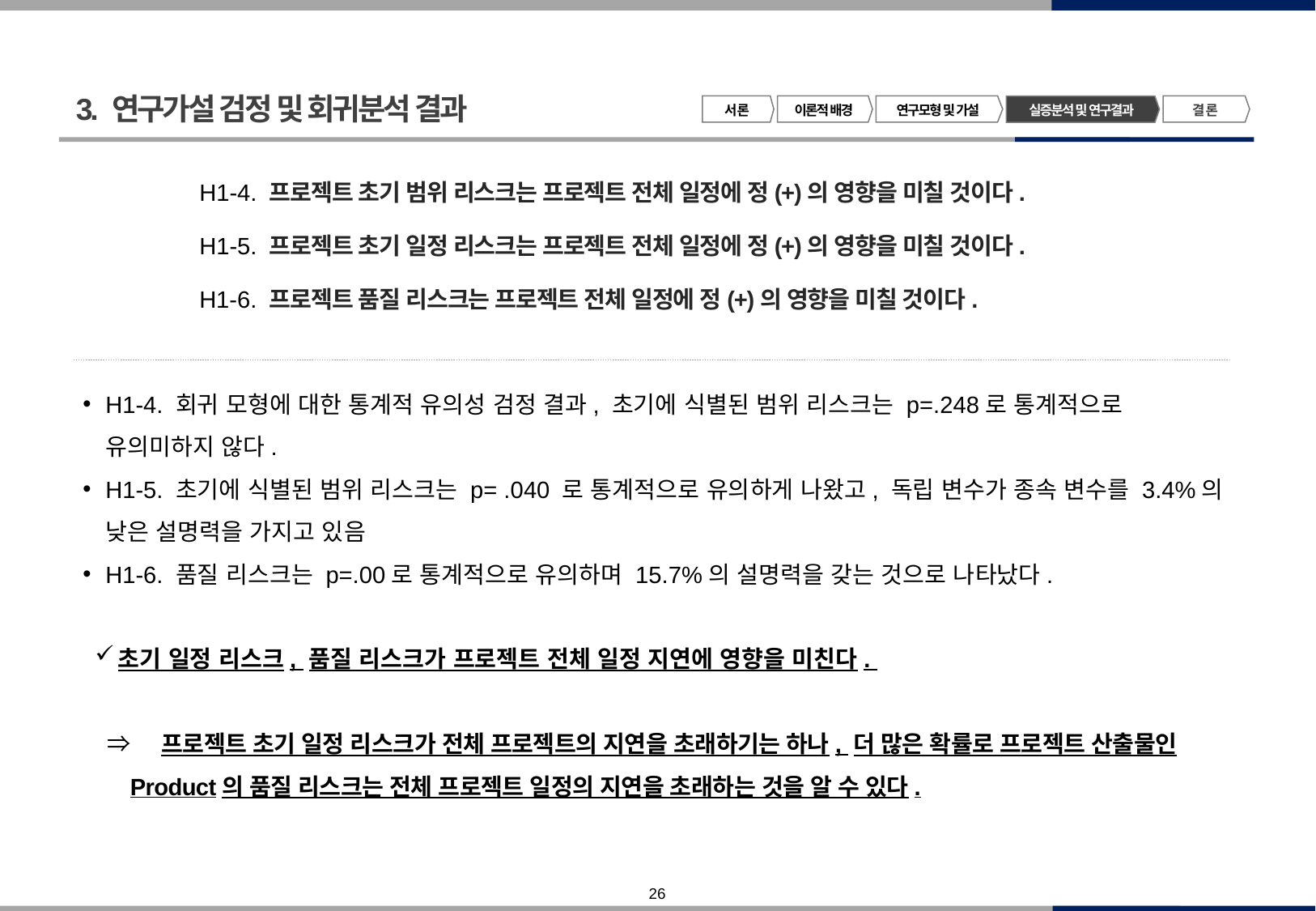

3. 연구가설 검정 및 회귀분석 결과
서  론
이론적 배경
연구모형 및 가설
결 론
실증분석 및 연구결과
 H1-4. 프로젝트 초기 범위 리스크는 프로젝트 전체 일정에 정(+)의 영향을 미칠 것이다.
 H1-5. 프로젝트 초기 일정 리스크는 프로젝트 전체 일정에 정(+)의 영향을 미칠 것이다.
 H1-6. 프로젝트 품질 리스크는 프로젝트 전체 일정에 정(+)의 영향을 미칠 것이다.

H1-4. 회귀 모형에 대한 통계적 유의성 검정 결과, 초기에 식별된 범위 리스크는 p=.248로 통계적으로 유의미하지 않다.
H1-5. 초기에 식별된 범위 리스크는 p= .040 로 통계적으로 유의하게 나왔고, 독립 변수가 종속 변수를 3.4%의 낮은 설명력을 가지고 있음
H1-6. 품질 리스크는 p=.00로 통계적으로 유의하며 15.7%의 설명력을 갖는 것으로 나타났다.

초기 일정 리스크, 품질 리스크가 프로젝트 전체 일정 지연에 영향을 미친다.

    ⇒    프로젝트 초기 일정 리스크가 전체 프로젝트의 지연을 초래하기는 하나, 더 많은 확률로 프로젝트 산출물인 Product의 품질 리스크는 전체 프로젝트 일정의 지연을 초래하는 것을 알 수 있다.